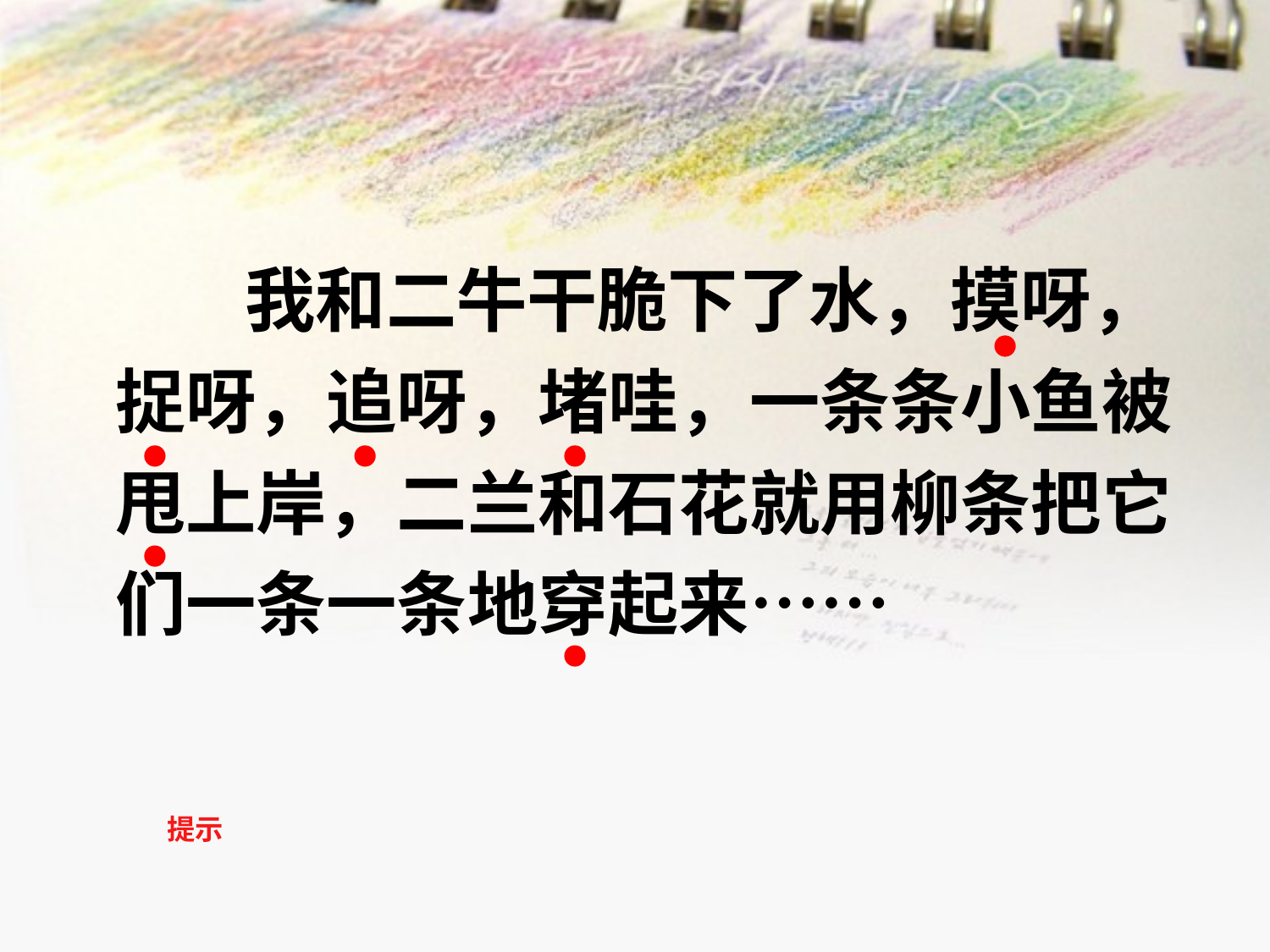

我和二牛干脆下了水，摸呀，捉呀，追呀，堵哇，一条条小鱼被甩上岸，二兰和石花就用柳条把它们一条一条地穿起来……

提示